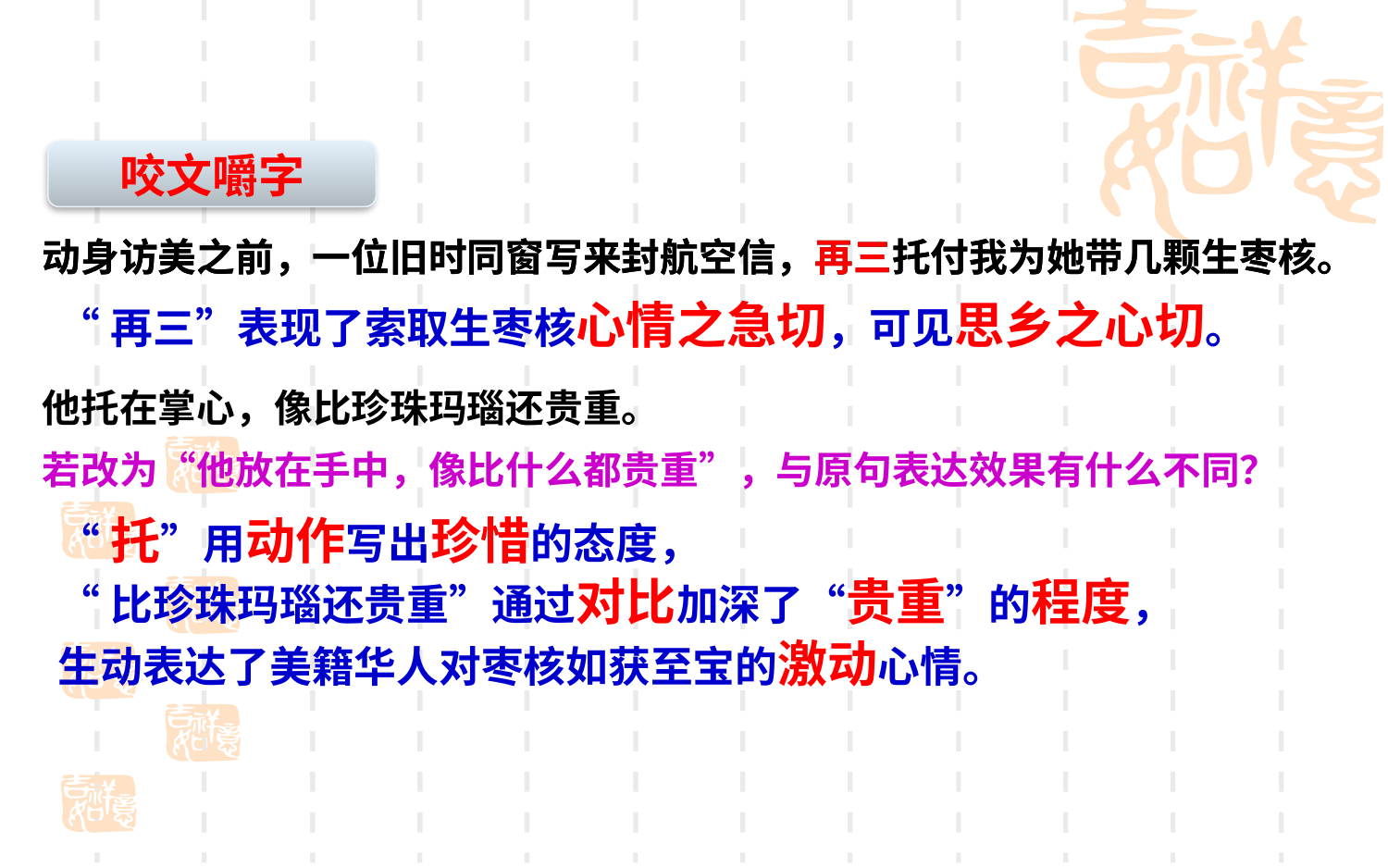

咬文嚼字
动身访美之前，一位旧时同窗写来封航空信，再三托付我为她带几颗生枣核。
动身访美之前，一位旧时同窗写来封航空信，再三托付我为她带几颗生枣核。
“再三”表现了索取生枣核心情之急切，可见思乡之心切。
他托在掌心，像比珍珠玛瑙还贵重。
若改为“他放在手中，像比什么都贵重”，与原句表达效果有什么不同？
“托”用动作写出珍惜的态度，
“比珍珠玛瑙还贵重”通过对比加深了“贵重”的程度，
生动表达了美籍华人对枣核如获至宝的激动心情。